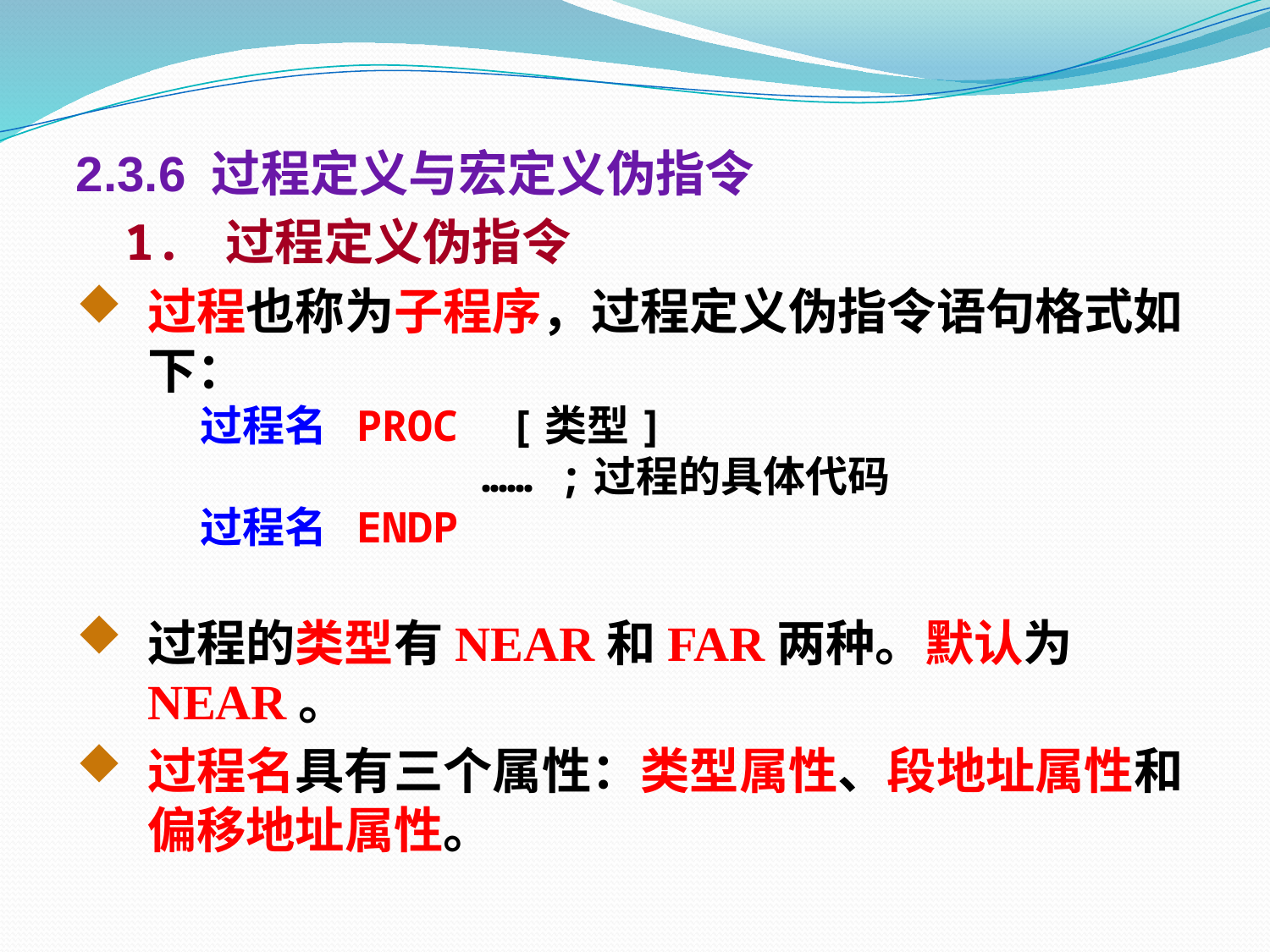

2.3.6 过程定义与宏定义伪指令
    1. 过程定义伪指令
过程也称为子程序，过程定义伪指令语句格式如下：
            过程名  PROC  [类型]
                …… ;过程的具体代码
            过程名  ENDP

过程的类型有NEAR和FAR两种。默认为NEAR。
过程名具有三个属性：类型属性、段地址属性和偏移地址属性。